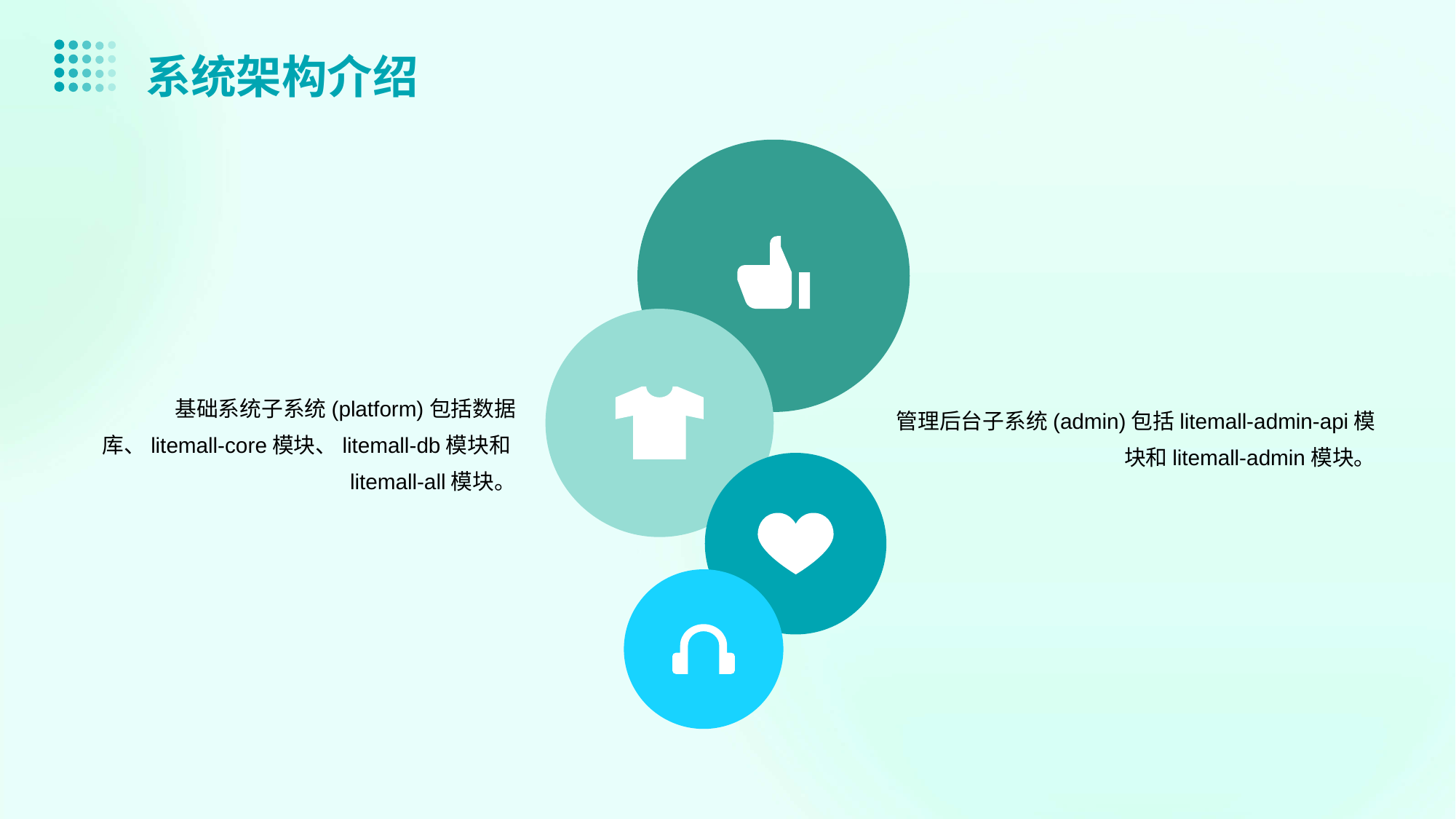

系统架构介绍

基础系统子系统(platform)包括数据库、litemall-core模块、litemall-db模块和litemall-all模块。
管理后台子系统(admin)包括litemall-admin-api模块和litemall-admin模块。